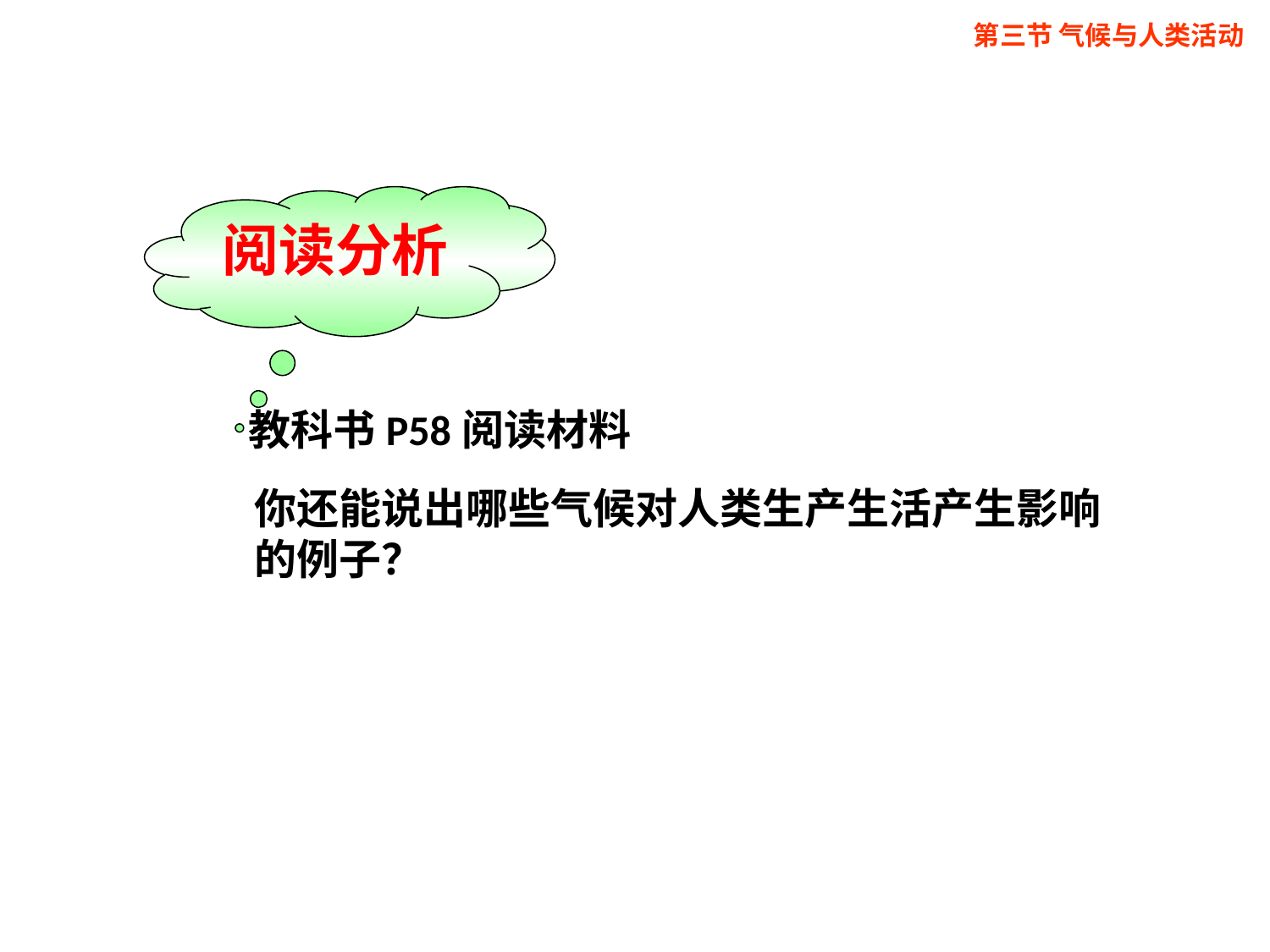

第三节 气候与人类活动
阅读分析

教科书P58阅读材料
你还能说出哪些气候对人类生产生活产生影响
的例子？